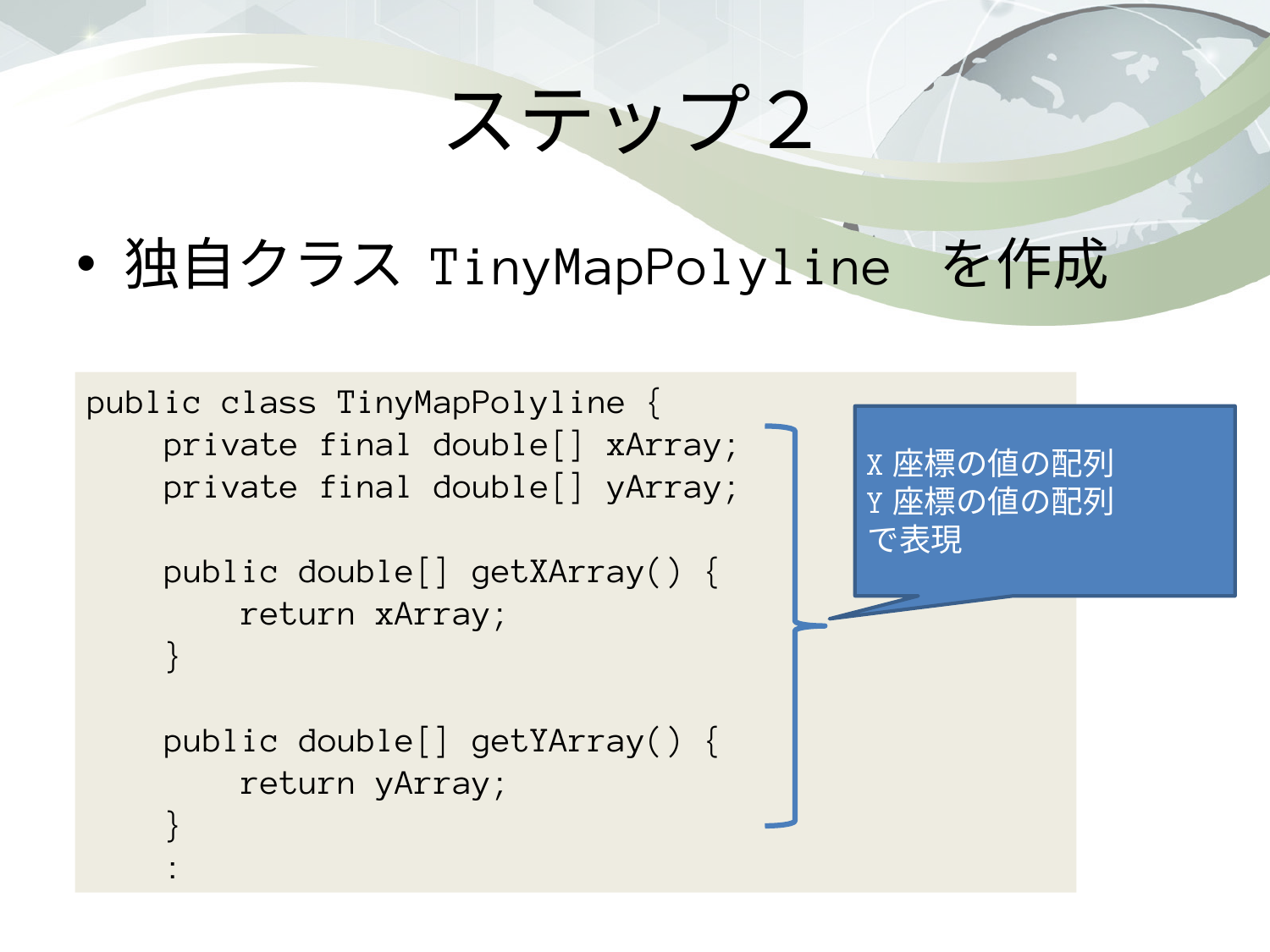

# ステップ２
独自クラス TinyMapPolyline を作成
public class TinyMapPolyline {
    private final double[] xArray;
    private final double[] yArray;

    public double[] getXArray() {
        return xArray;
    }

    public double[] getYArray() {
        return yArray;
    }
    :
X座標の値の配列
Y座標の値の配列
で表現